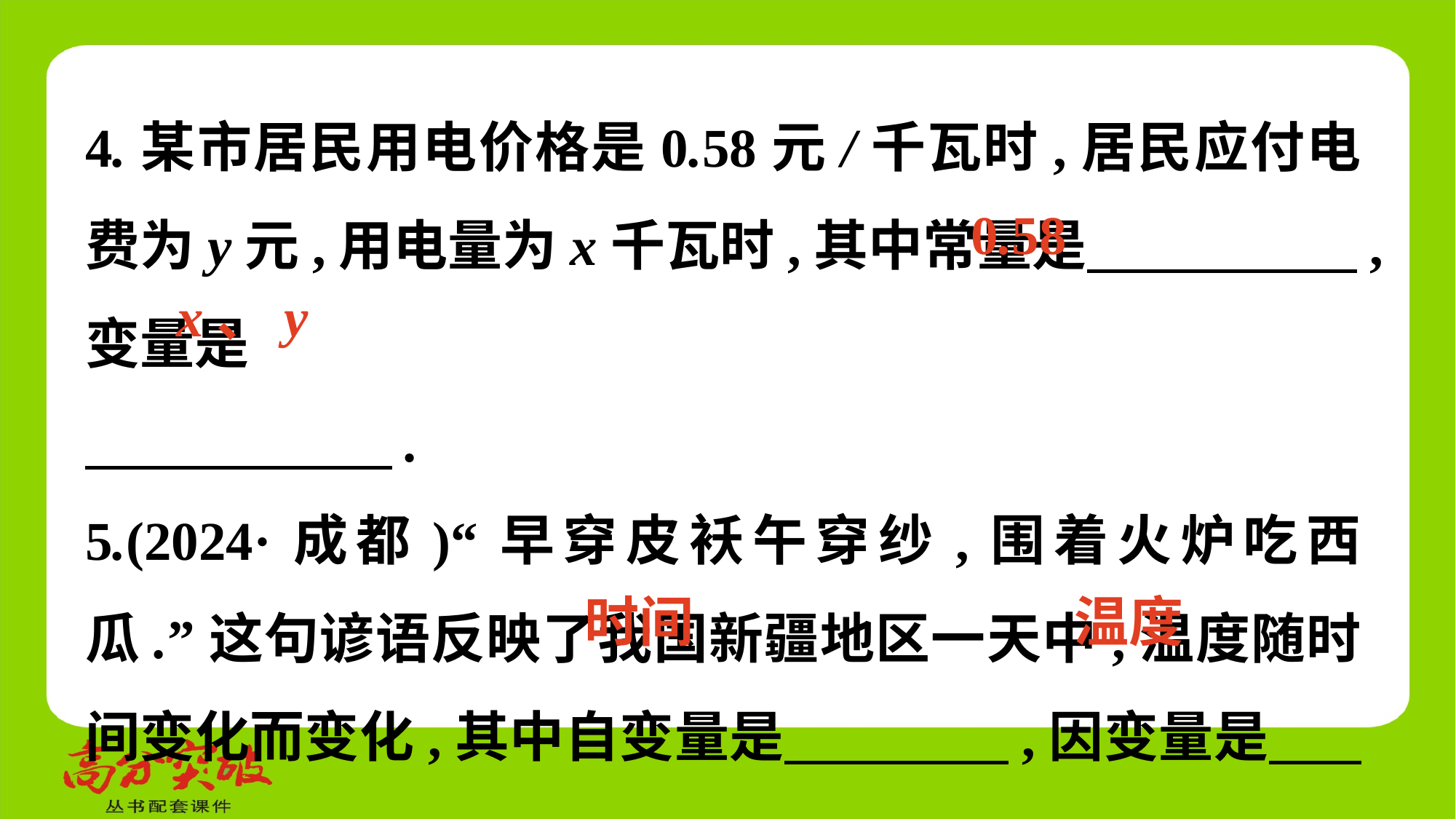

4.某市居民用电价格是0.58元/千瓦时,居民应付电费为y元,用电量为x千瓦时,其中常量是　             　,变量是
　                　.
5.(2024·成都)“早穿皮袄午穿纱,围着火炉吃西瓜.”这句谚语反映了我国新疆地区一天中,温度随时间变化而变化,其中自变量是　         　,因变量是　           　.
0.58
x、y
时间
温度